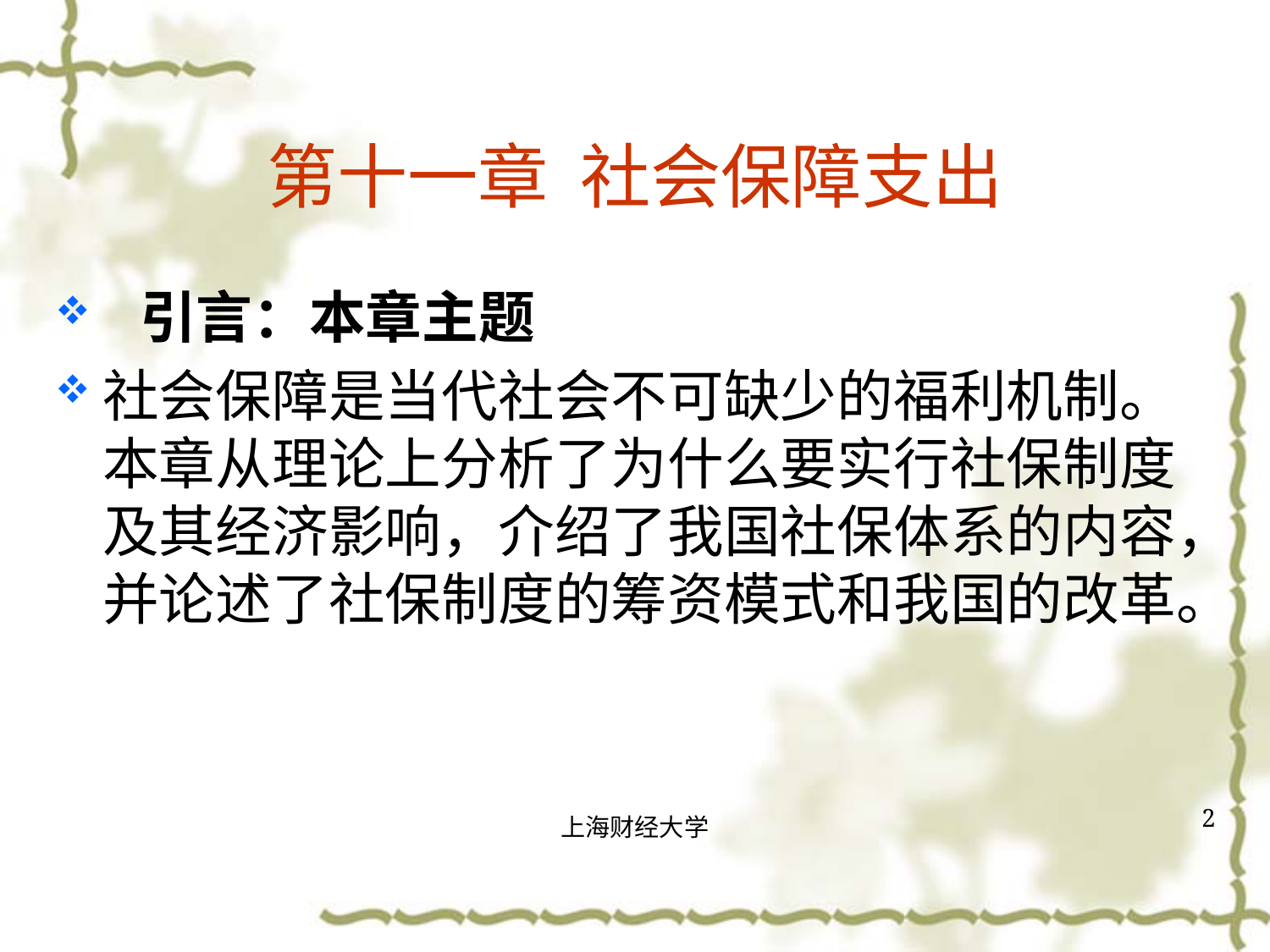

# 第十一章  社会保障支出
引言：本章主题
社会保障是当代社会不可缺少的福利机制。本章从理论上分析了为什么要实行社保制度及其经济影响，介绍了我国社保体系的内容，并论述了社保制度的筹资模式和我国的改革。
2
上海财经大学